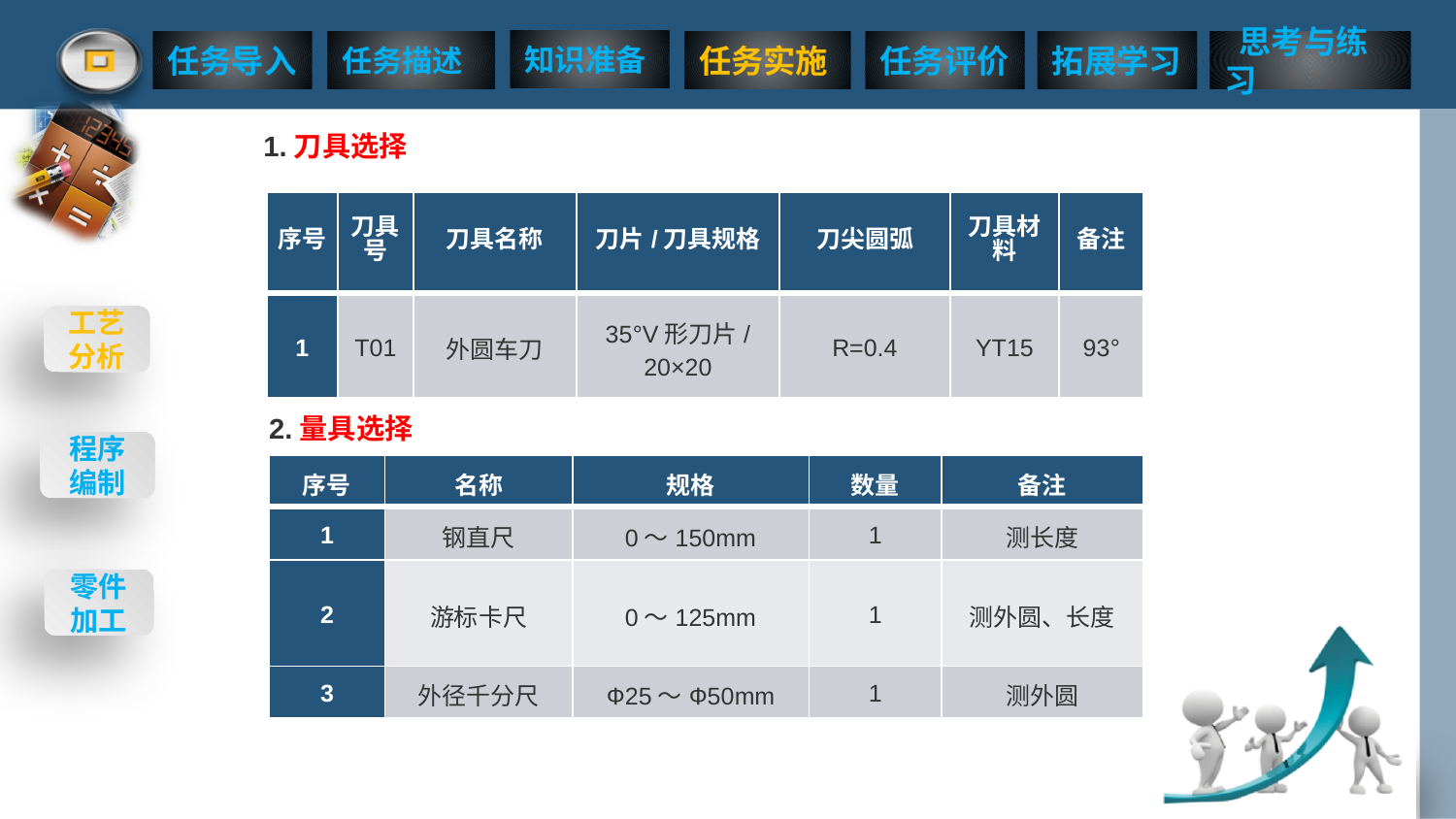

1.刀具选择
| 序号 | 刀具号 | 刀具名称 | 刀片/刀具规格 | 刀尖圆弧 | 刀具材料 | 备注 |
| --- | --- | --- | --- | --- | --- | --- |
| 1 | T01 | 外圆车刀 | 35°V形刀片/20×20 | R=0.4 | YT15 | 93° |
2.量具选择

| 序号 | 名称 | 规格 | 数量 | 备注 |
| --- | --- | --- | --- | --- |
| 1 | 钢直尺 | 0～150mm | 1 | 测长度 |
| 2 | 游标卡尺 | 0～125mm | 1 | 测外圆、长度 |
| 3 | 外径千分尺 | Ф25～Ф50mm | 1 | 测外圆 |